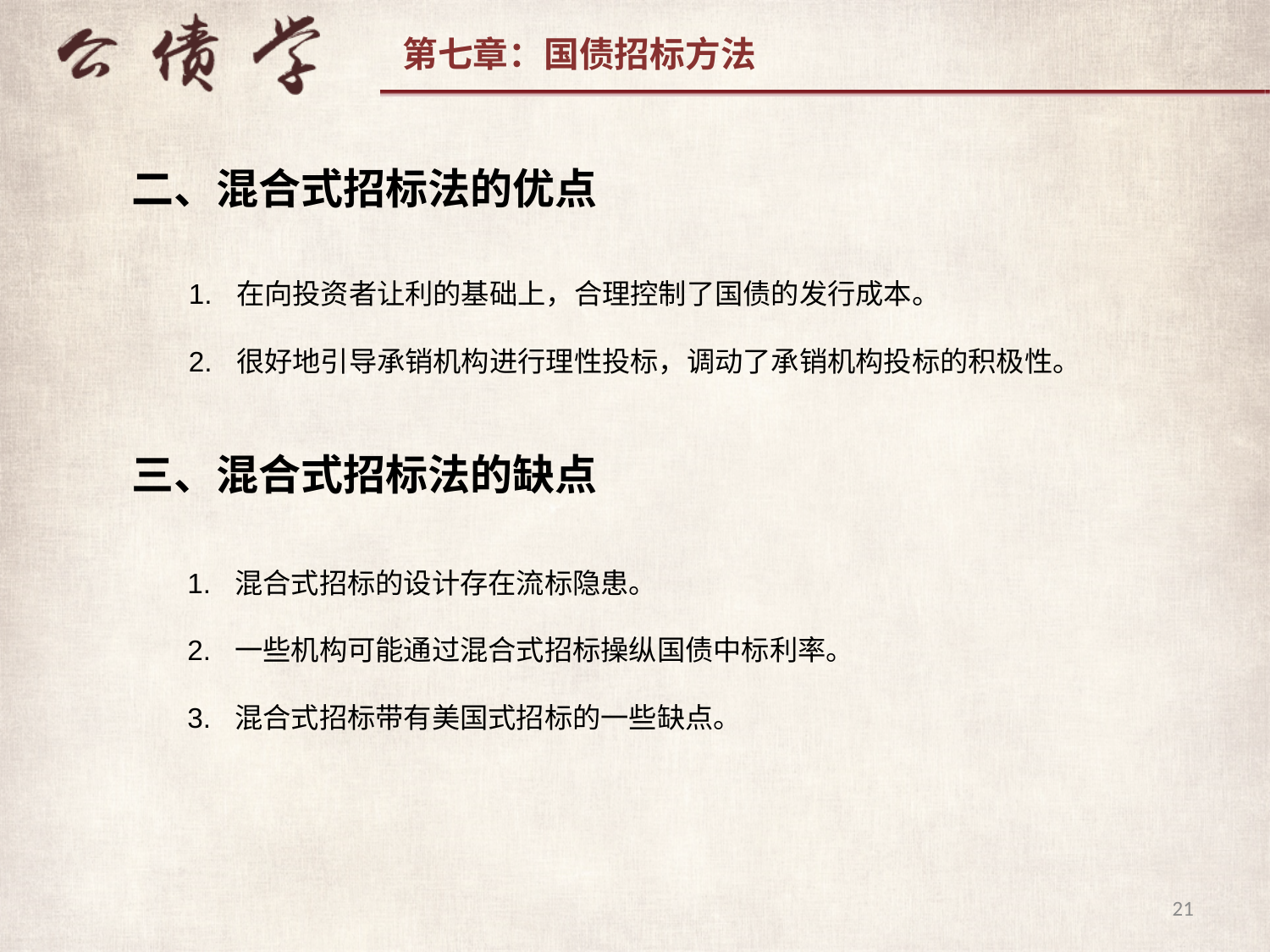

二、混合式招标法的优点
在向投资者让利的基础上，合理控制了国债的发行成本。
很好地引导承销机构进行理性投标，调动了承销机构投标的积极性。
三、混合式招标法的缺点
混合式招标的设计存在流标隐患。
一些机构可能通过混合式招标操纵国债中标利率。
混合式招标带有美国式招标的一些缺点。
21